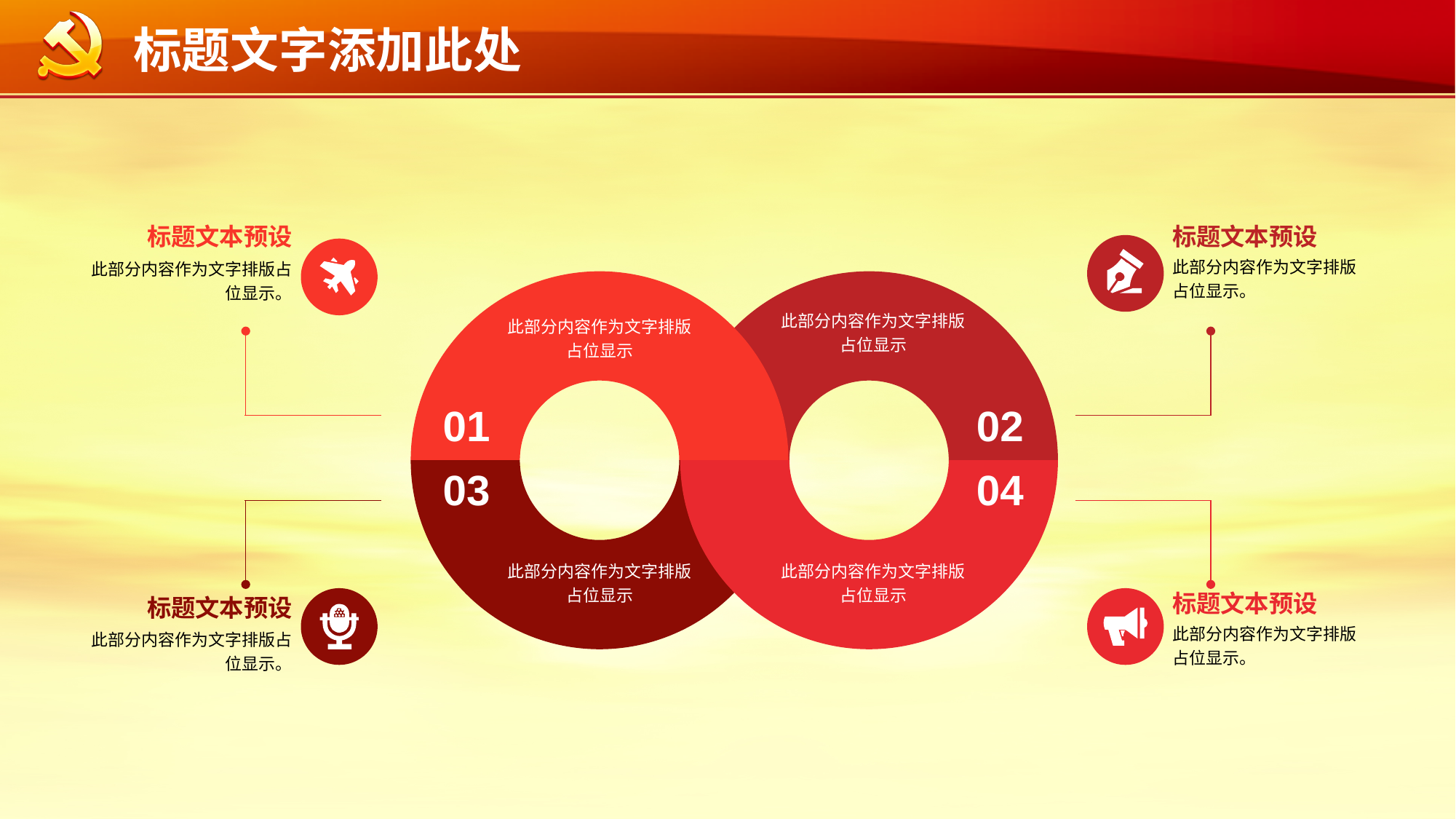

标题文本预设
此部分内容作为文字排版占位显示。
标题文本预设
此部分内容作为文字排版占位显示。

此部分内容作为文字排版占位显示
此部分内容作为文字排版占位显示
01
02
03
04
此部分内容作为文字排版占位显示
此部分内容作为文字排版占位显示
标题文本预设
此部分内容作为文字排版占位显示。

标题文本预设
此部分内容作为文字排版占位显示。